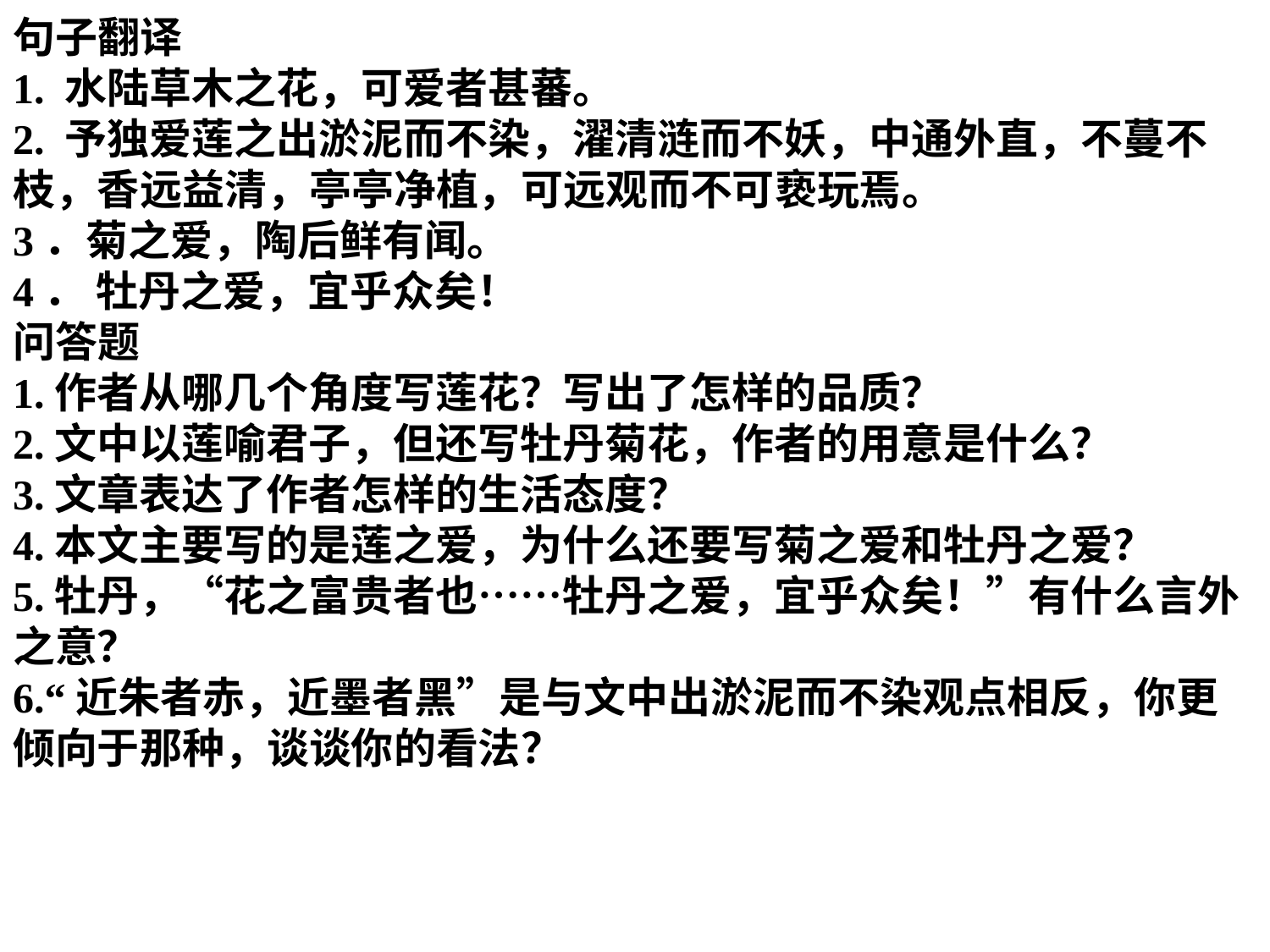

句子翻译
1. 水陆草木之花，可爱者甚蕃。
2. 予独爱莲之出淤泥而不染，濯清涟而不妖，中通外直，不蔓不枝，香远益清，亭亭净植，可远观而不可亵玩焉。
3．菊之爱，陶后鲜有闻。
4． 牡丹之爱，宜乎众矣！
问答题
1.作者从哪几个角度写莲花？写出了怎样的品质？
2.文中以莲喻君子，但还写牡丹菊花，作者的用意是什么？
3.文章表达了作者怎样的生活态度？
4.本文主要写的是莲之爱，为什么还要写菊之爱和牡丹之爱？
5.牡丹，“花之富贵者也……牡丹之爱，宜乎众矣！”有什么言外之意？
6.“近朱者赤，近墨者黑”是与文中出淤泥而不染观点相反，你更倾向于那种，谈谈你的看法？